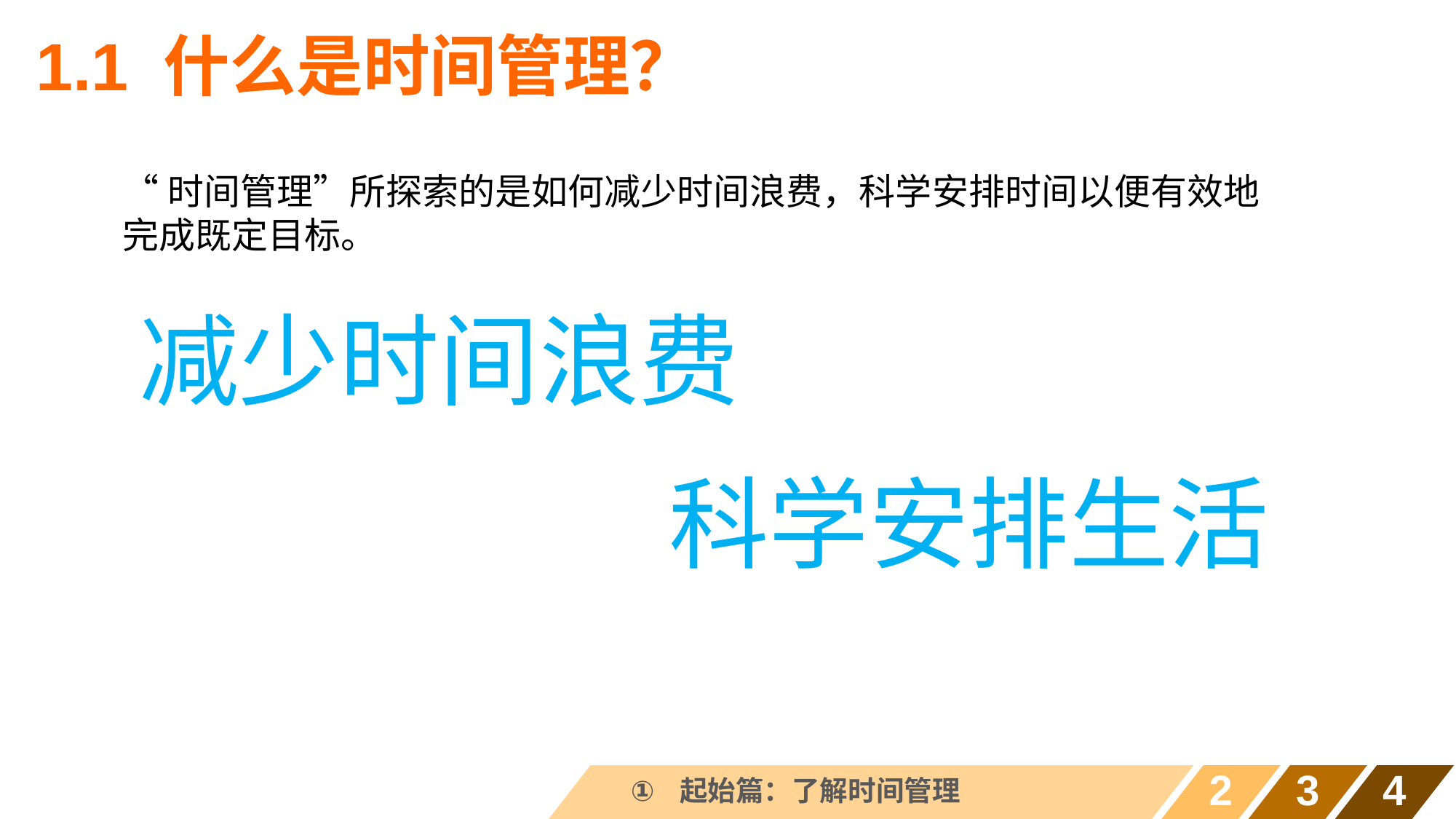

# 1.1 什么是时间管理？
“时间管理”所探索的是如何减少时间浪费，科学安排时间以便有效地完成既定目标。
减少时间浪费
科学安排生活
起始篇：了解时间管理
2
3
4